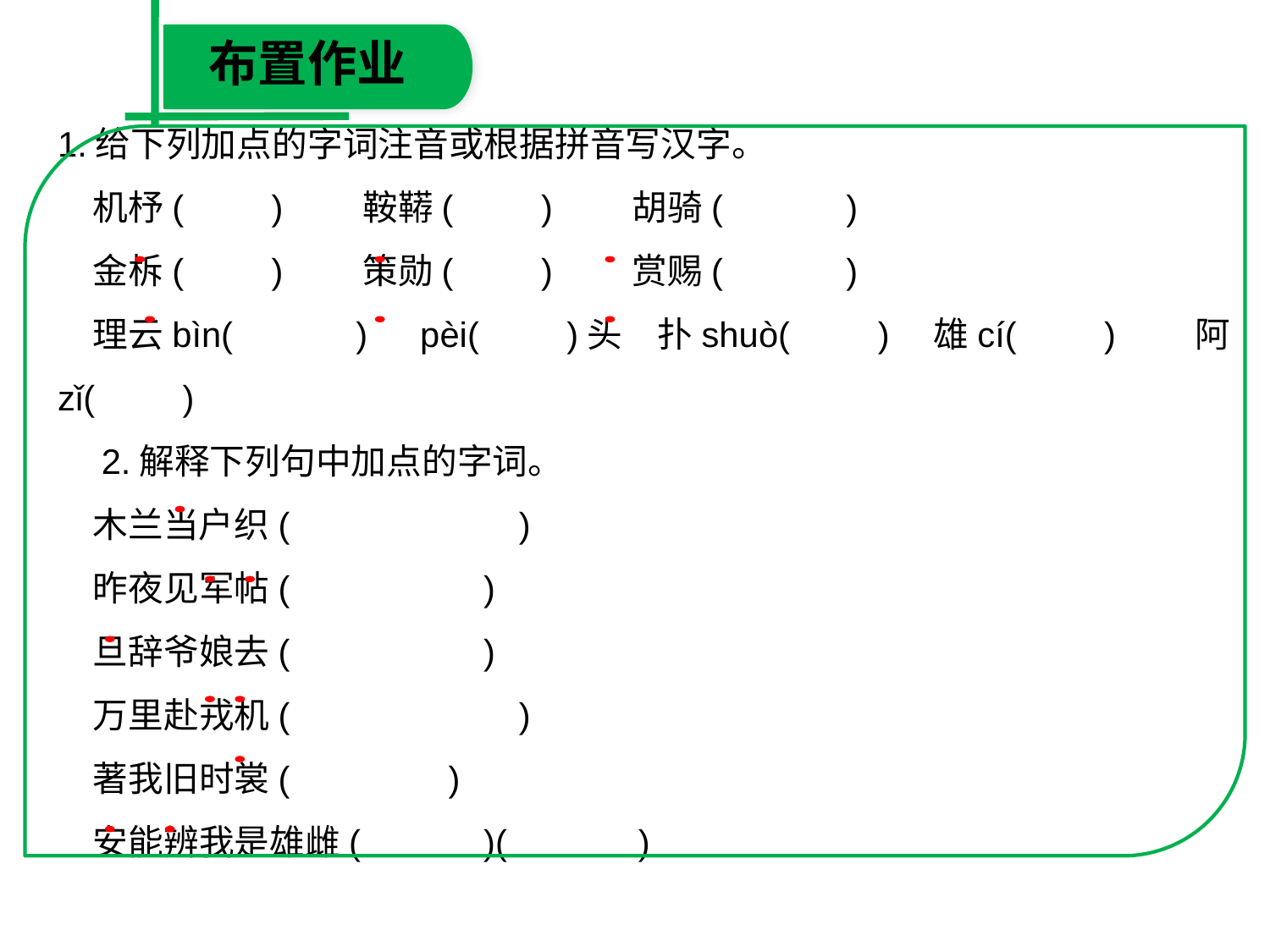

布置作业
1.给下列加点的字词注音或根据拼音写汉字。
　机杼(　　)　　鞍鞯(　　)　　胡骑(　　　)
　金柝(　　)　　策勋(　　)　　赏赐(　　　)
　理云bìn(　　　)　pèi(　　)头　扑shuò(　　)　雄cí(　　)　　阿zǐ(　　)
　2.解释下列句中加点的字词。
　木兰当户织(　　　　　　)
　昨夜见军帖(　　　　　)
　旦辞爷娘去(　　　　　)
　万里赴戎机(　　　　　　)
　著我旧时裳(　　　　)
　安能辨我是雄雌(　　　)(　　 　)